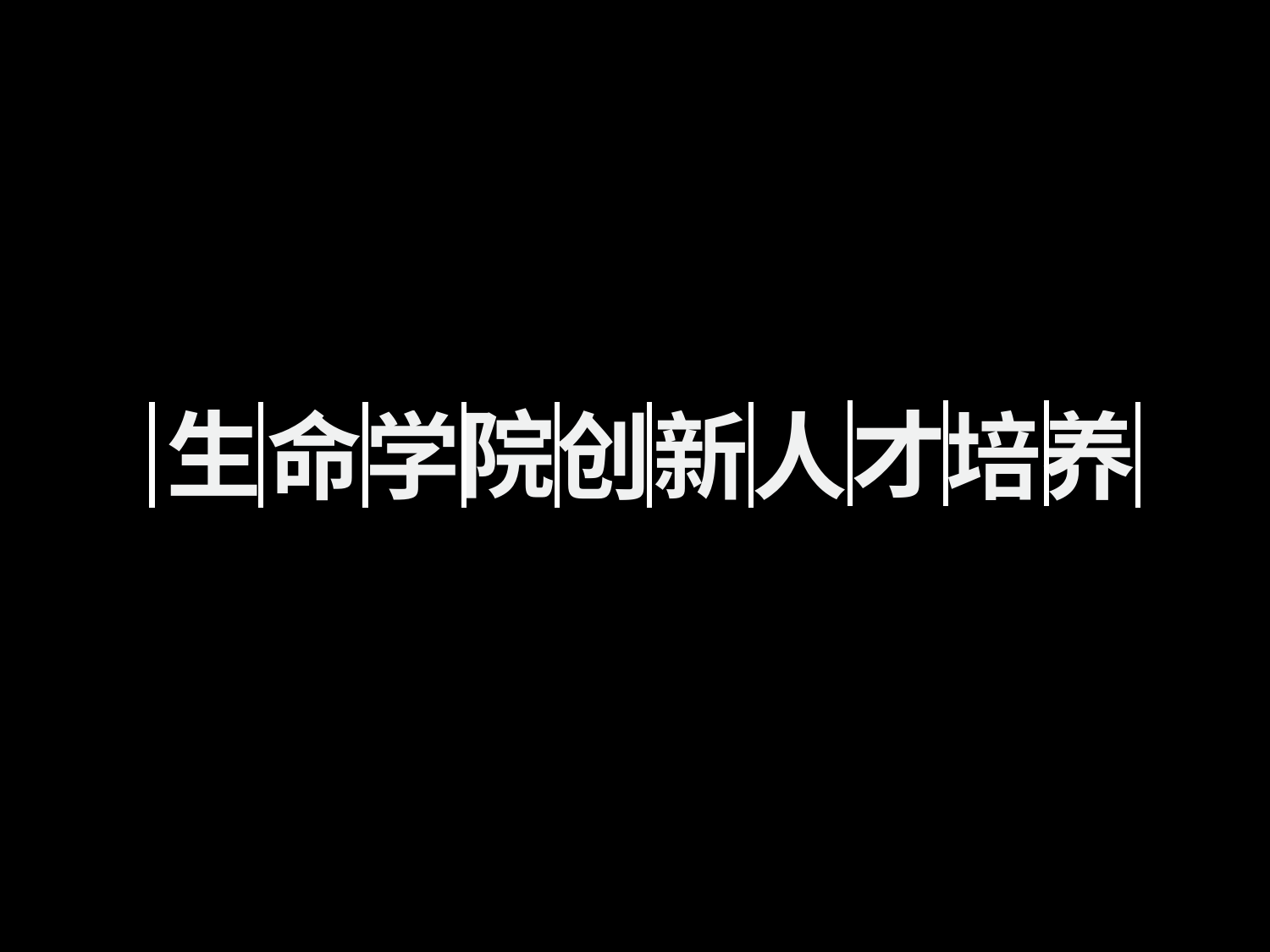

生
院
才
命
学
创
新
人
培
养